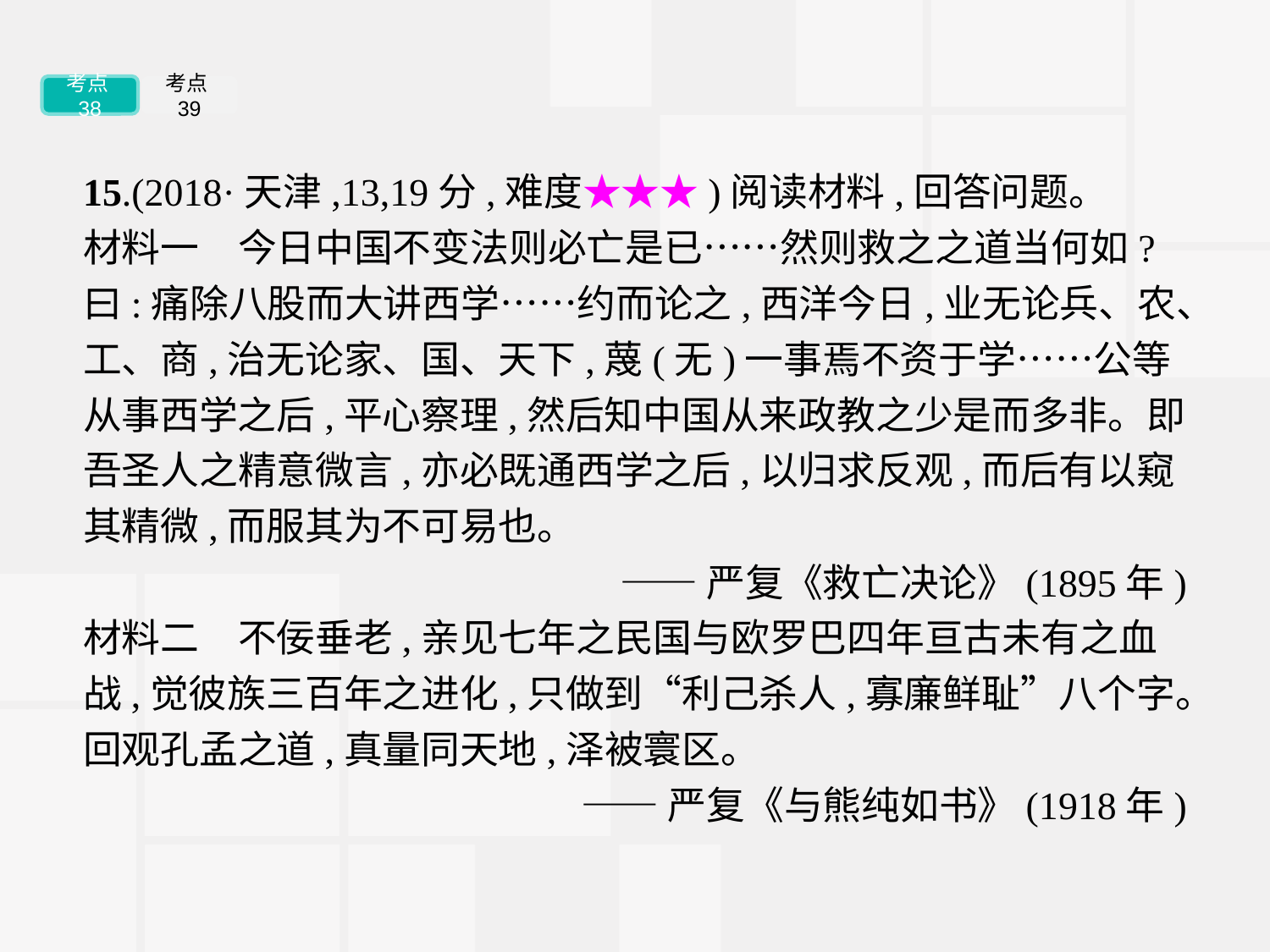

考点38
考点39
15.(2018·天津,13,19分,难度★★★)阅读材料,回答问题。
材料一　今日中国不变法则必亡是已……然则救之之道当何如?曰:痛除八股而大讲西学……约而论之,西洋今日,业无论兵、农、工、商,治无论家、国、天下,蔑(无)一事焉不资于学……公等从事西学之后,平心察理,然后知中国从来政教之少是而多非。即吾圣人之精意微言,亦必既通西学之后,以归求反观,而后有以窥其精微,而服其为不可易也。
——严复《救亡决论》(1895年)
材料二　不佞垂老,亲见七年之民国与欧罗巴四年亘古未有之血战,觉彼族三百年之进化,只做到“利己杀人,寡廉鲜耻”八个字。回观孔孟之道,真量同天地,泽被寰区。
——严复《与熊纯如书》(1918年)